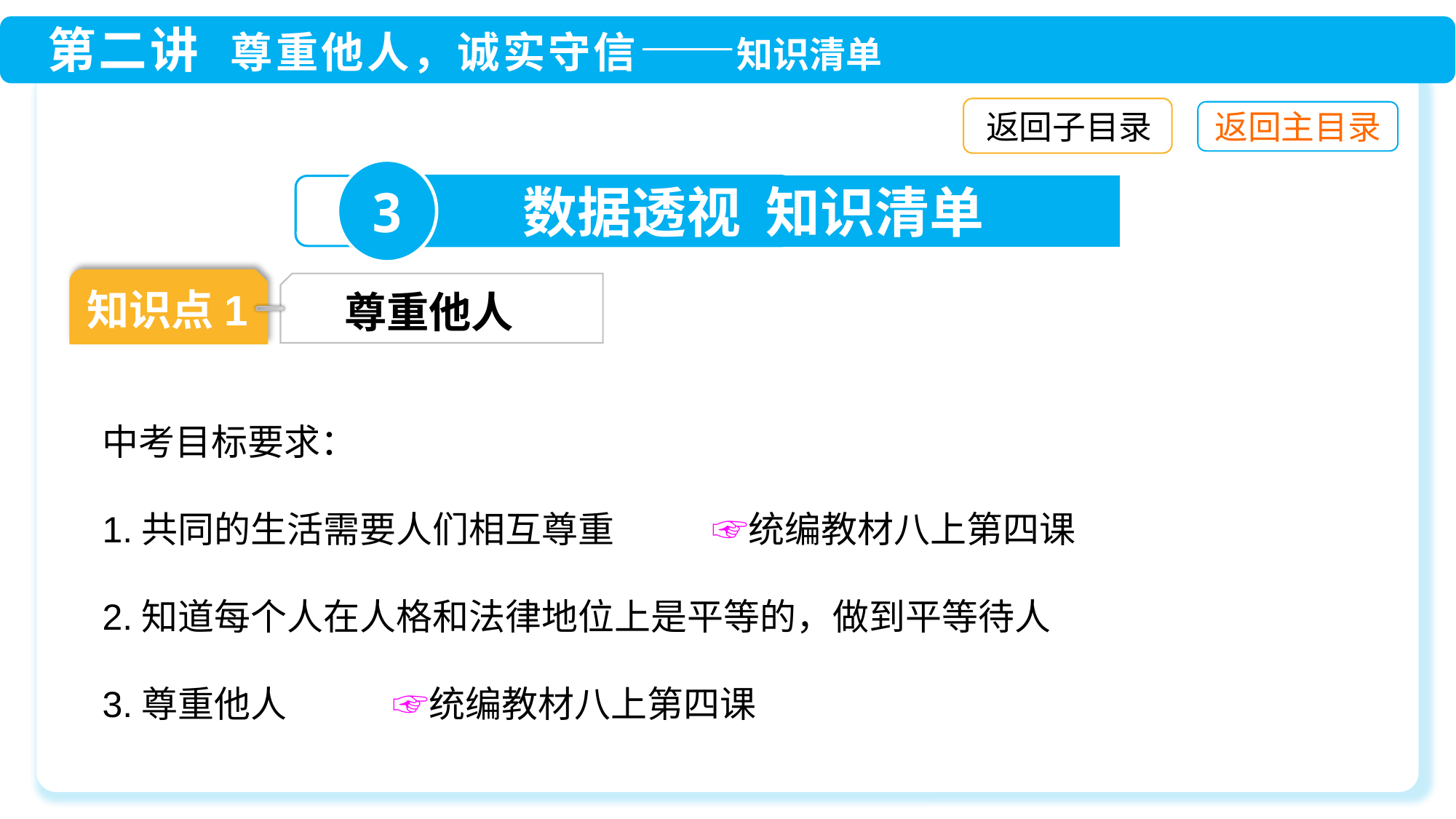

返回子目录
3

数据透视  知识清单
知识点1
尊重他人

中考目标要求：
1.共同的生活需要人们相互尊重　　   ☞统编教材八上第四课
2.知道每个人在人格和法律地位上是平等的，做到平等待人
3.尊重他人　　    ☞统编教材八上第四课